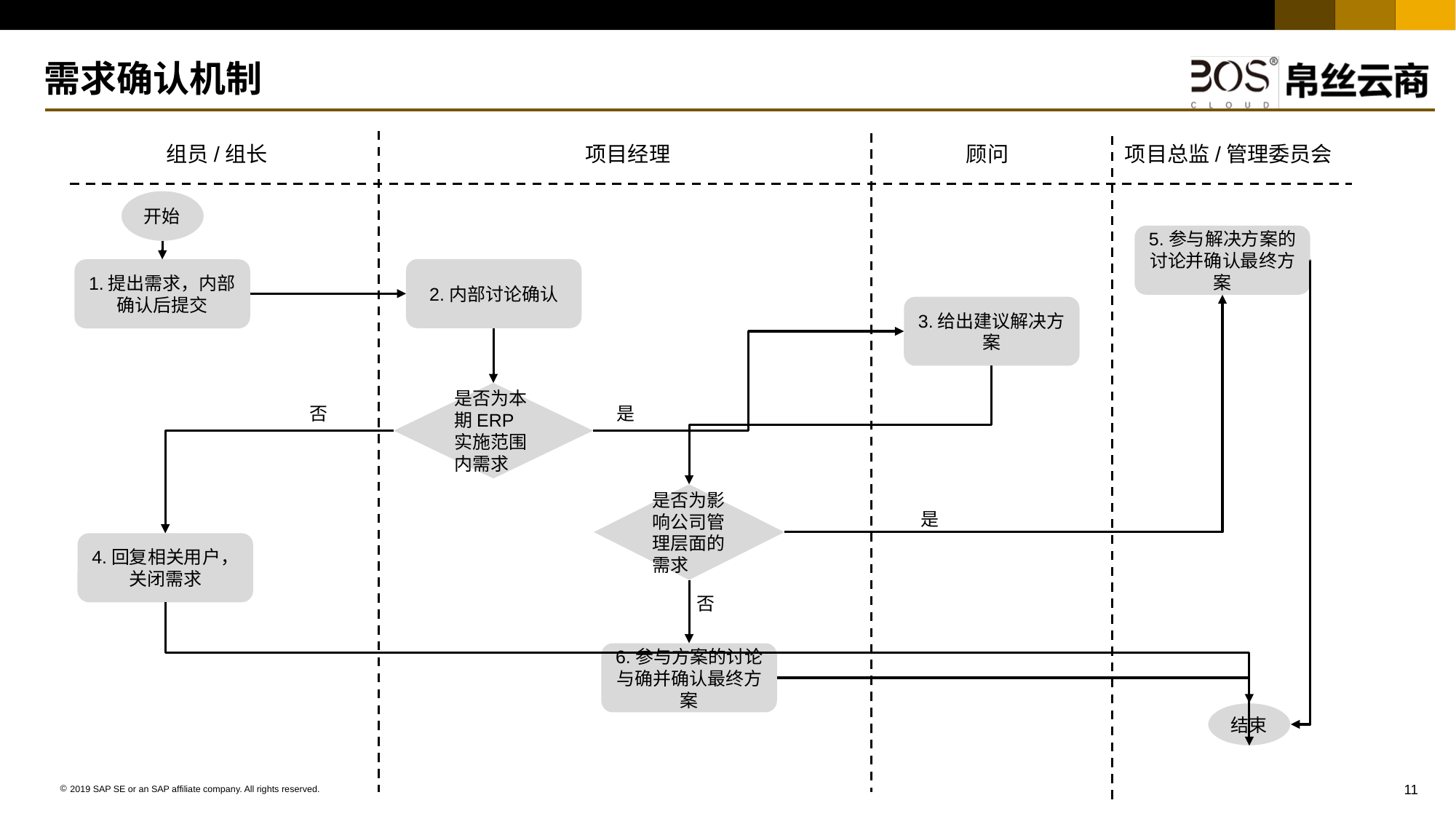

需求确认机制
组员/组长
项目经理

顾问
项目总监/管理委员会
开始
5.参与解决方案的讨论并确认最终方案
2.内部讨论确认
1.提出需求，内部确认后提交
3.给出建议解决方案
是否为本期ERP实施范围内需求
是
否
是否为影响公司管理层面的需求
是
4.回复相关用户，关闭需求
否
6.参与方案的讨论与确并确认最终方案
结束